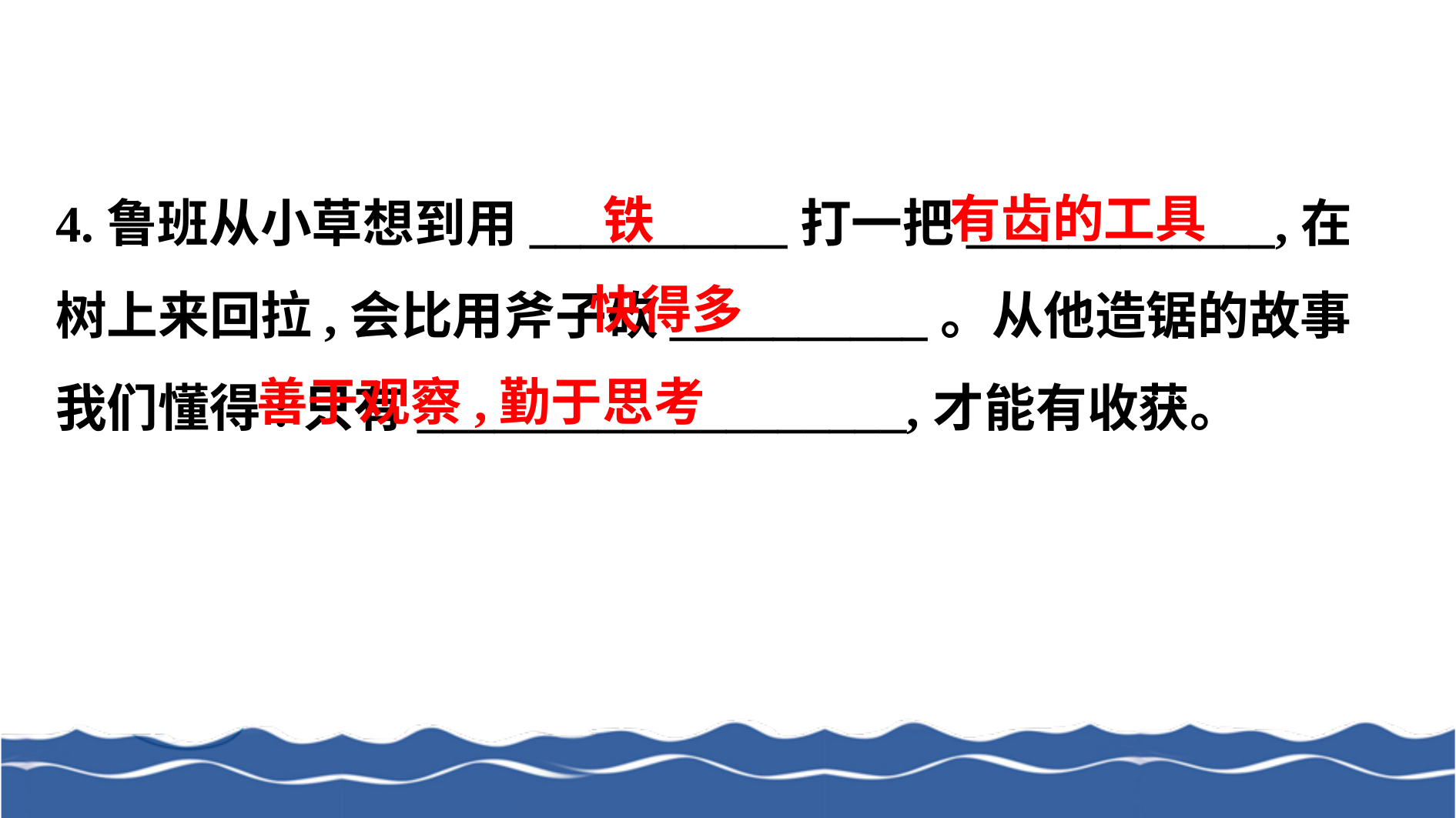

4.鲁班从小草想到用__________打一把____________,在树上来回拉,会比用斧子砍__________。从他造锯的故事我们懂得:只有___________________,才能有收获。
有齿的工具
铁
快得多
善于观察,勤于思考